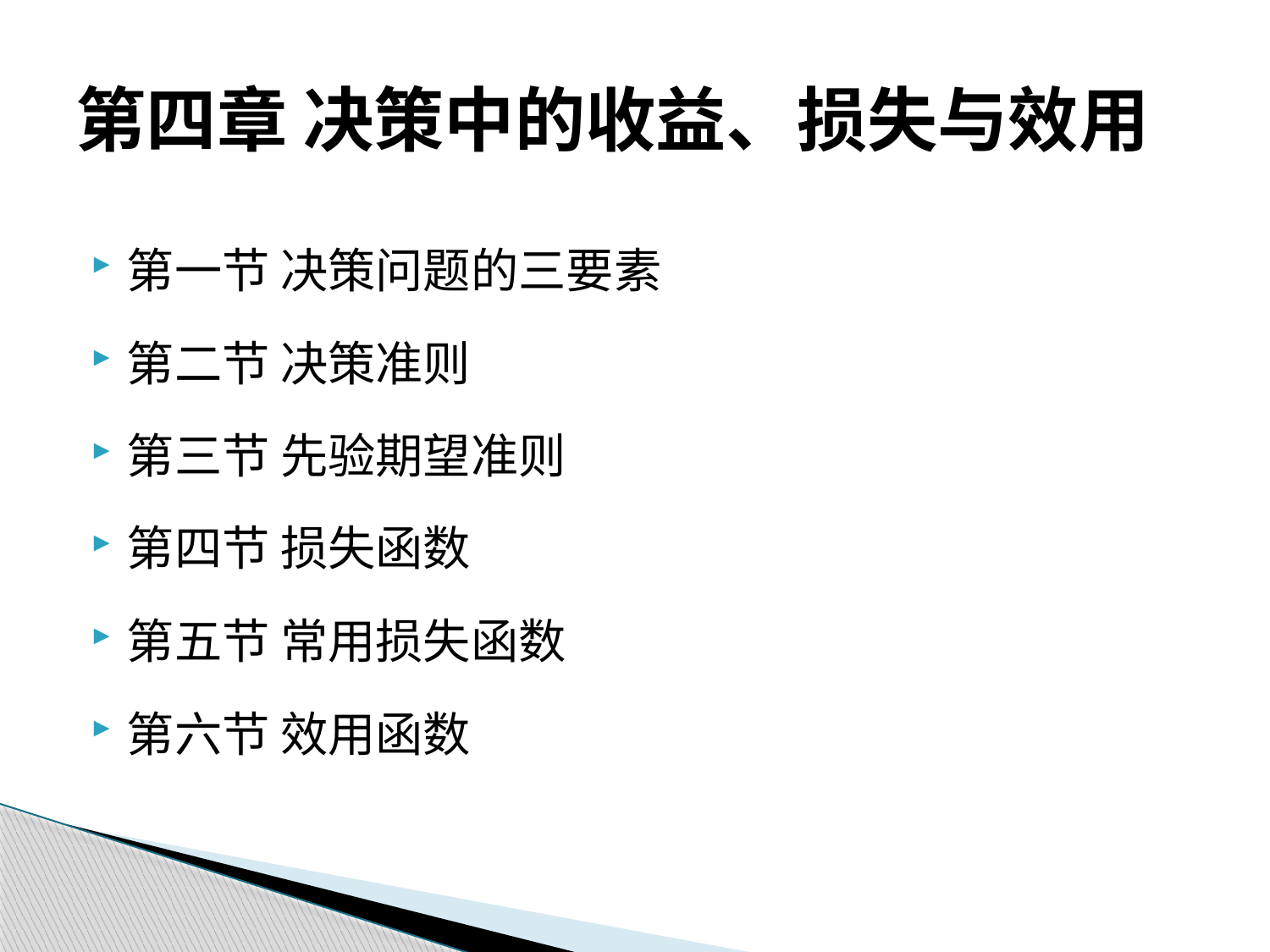

# 第四章 决策中的收益、损失与效用
第一节 决策问题的三要素
第二节 决策准则
第三节 先验期望准则
第四节 损失函数
第五节 常用损失函数
第六节 效用函数